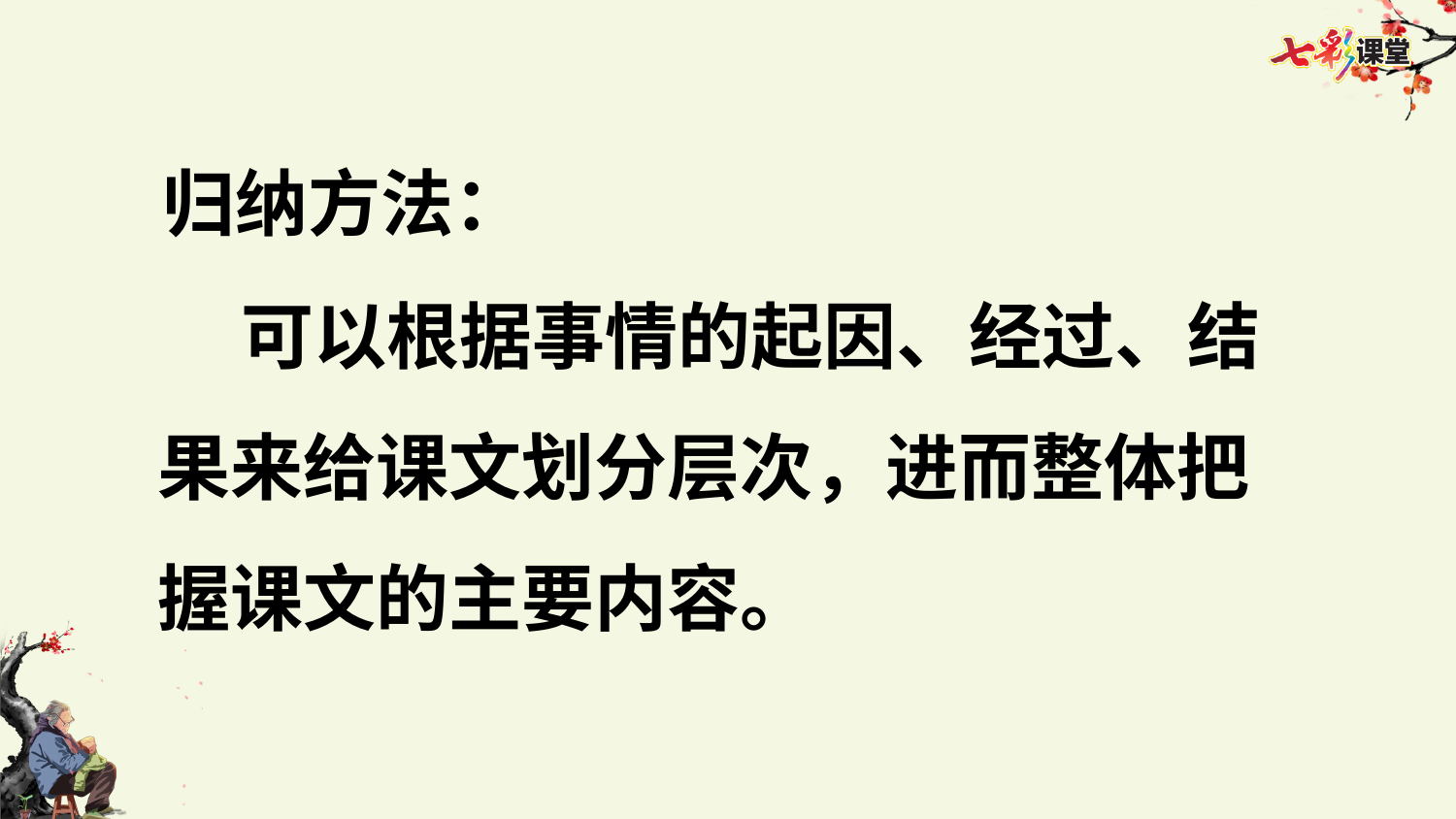

归纳方法：
    可以根据事情的起因、经过、结果来给课文划分层次，进而整体把握课文的主要内容。